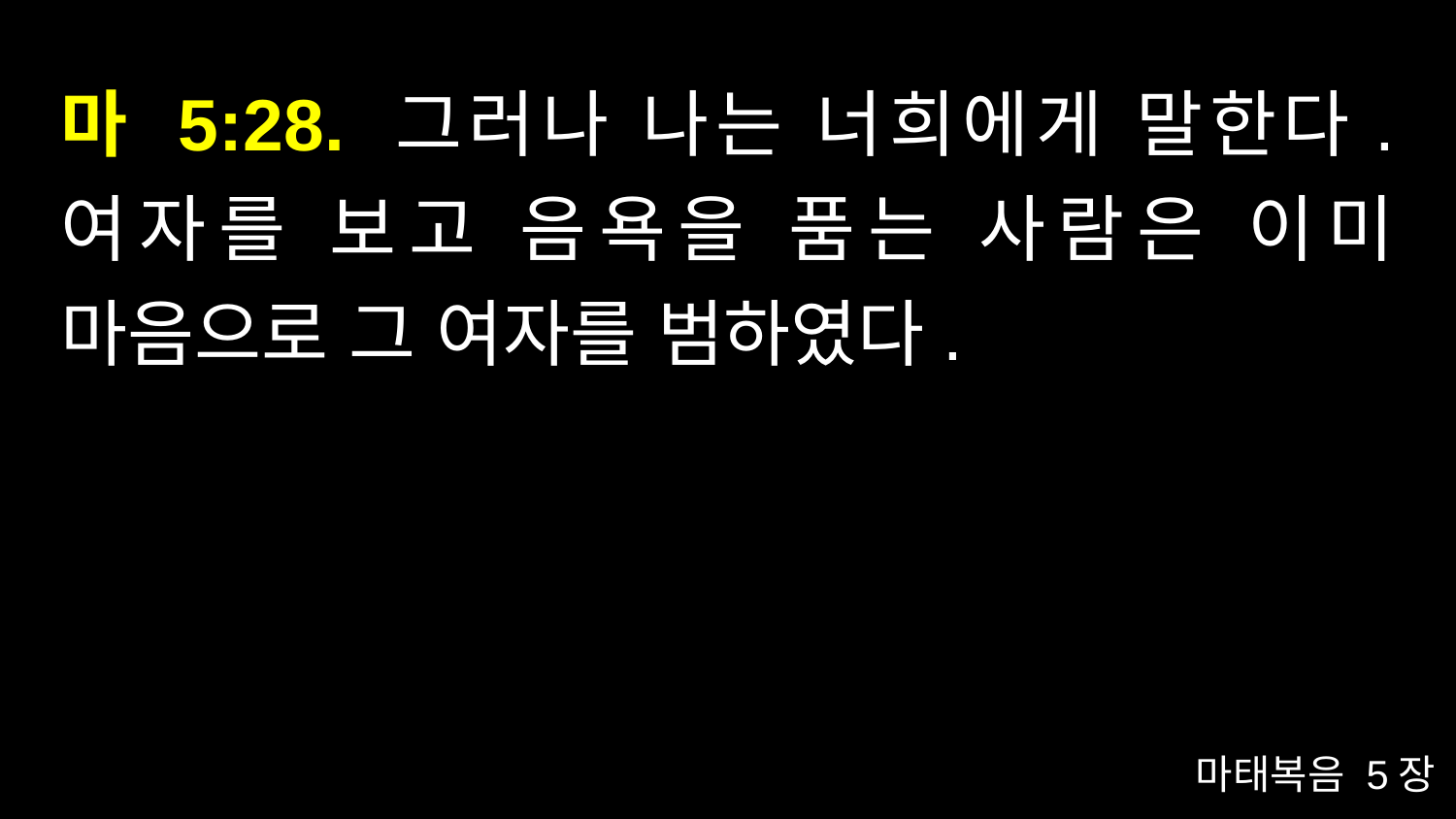

# 마 5:28. 그러나 나는 너희에게 말한다. 여자를 보고 음욕을 품는 사람은 이미 마음으로 그 여자를 범하였다.
마태복음 5장